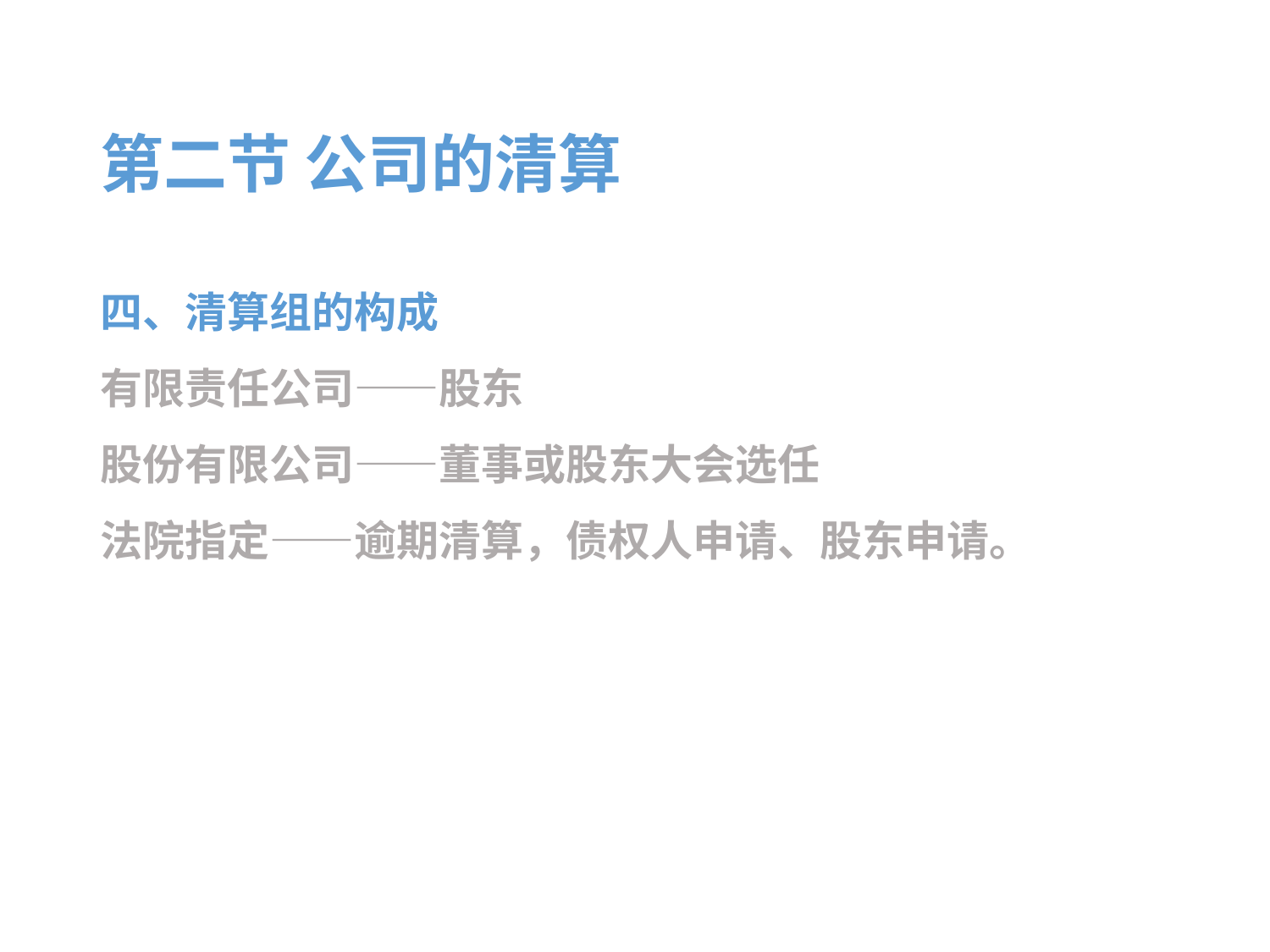

# 第二节 公司的清算
四、清算组的构成
有限责任公司——股东
股份有限公司——董事或股东大会选任
法院指定——逾期清算，债权人申请、股东申请。